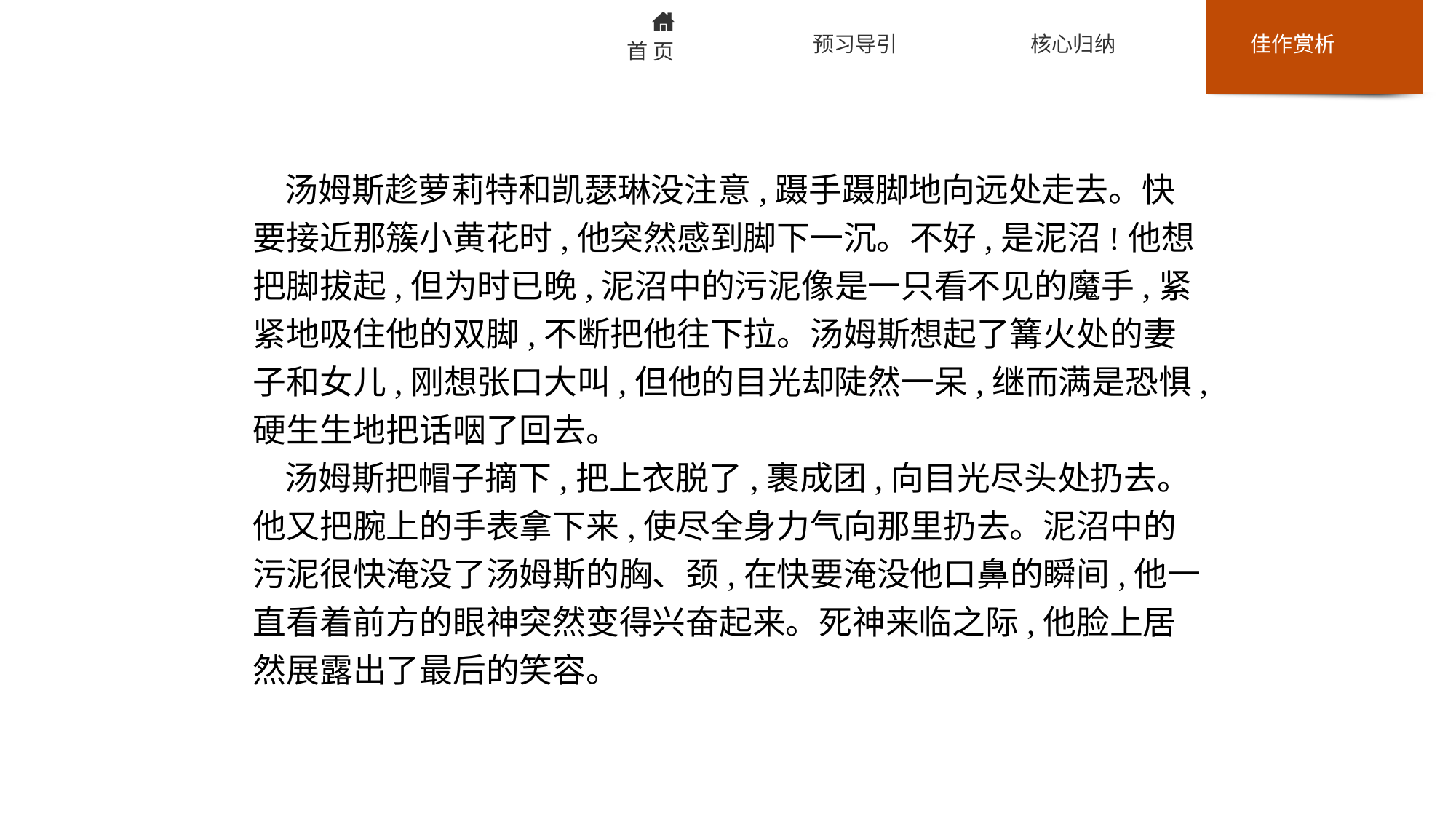

汤姆斯趁萝莉特和凯瑟琳没注意,蹑手蹑脚地向远处走去。快要接近那簇小黄花时,他突然感到脚下一沉。不好,是泥沼!他想把脚拔起,但为时已晚,泥沼中的污泥像是一只看不见的魔手,紧紧地吸住他的双脚,不断把他往下拉。汤姆斯想起了篝火处的妻子和女儿,刚想张口大叫,但他的目光却陡然一呆,继而满是恐惧,硬生生地把话咽了回去。
汤姆斯把帽子摘下,把上衣脱了,裹成团,向目光尽头处扔去。他又把腕上的手表拿下来,使尽全身力气向那里扔去。泥沼中的污泥很快淹没了汤姆斯的胸、颈,在快要淹没他口鼻的瞬间,他一直看着前方的眼神突然变得兴奋起来。死神来临之际,他脸上居然展露出了最后的笑容。